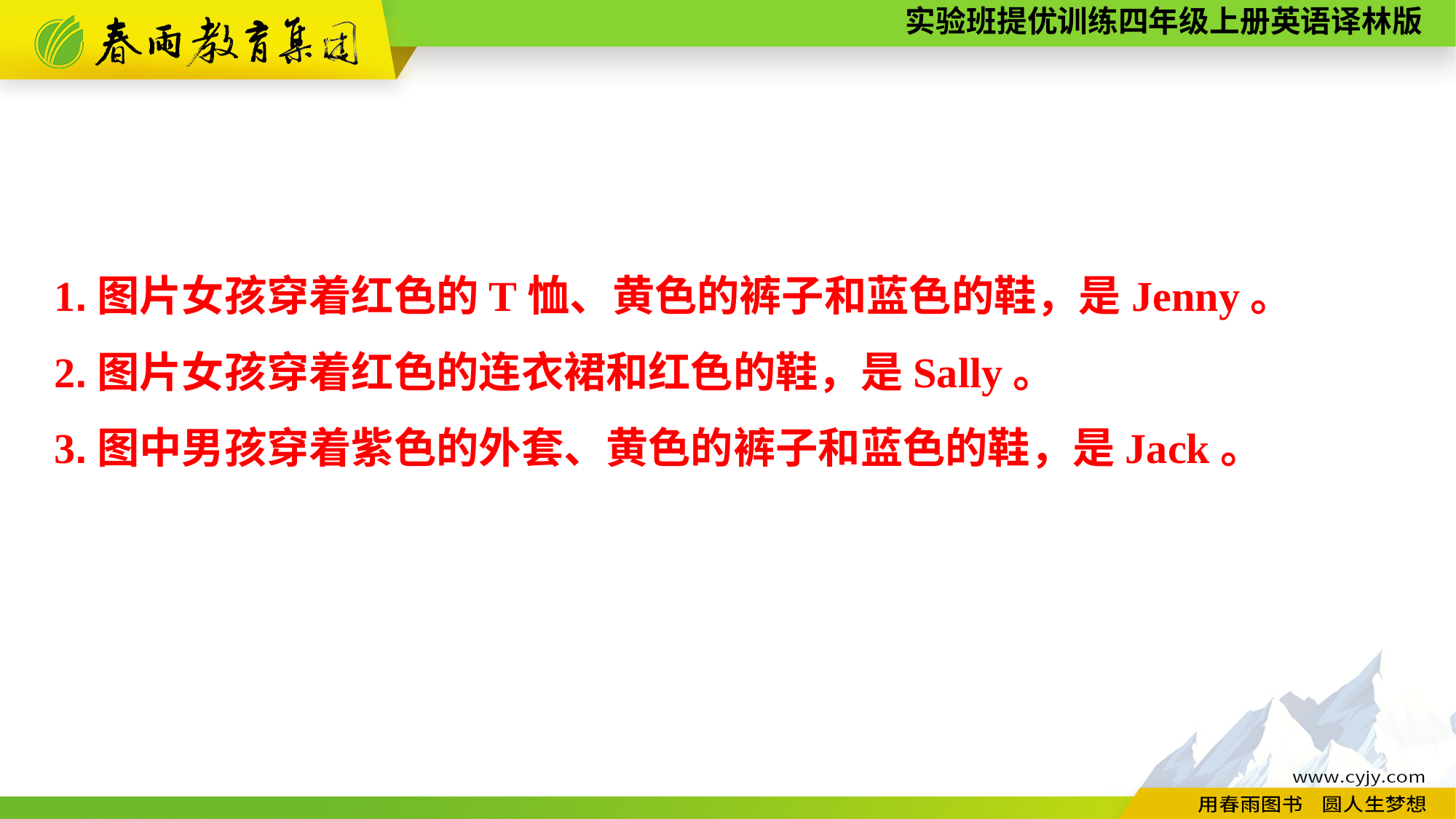

1.图片女孩穿着红色的T恤、黄色的裤子和蓝色的鞋，是Jenny。
2.图片女孩穿着红色的连衣裙和红色的鞋，是Sally。
3.图中男孩穿着紫色的外套、黄色的裤子和蓝色的鞋，是Jack。